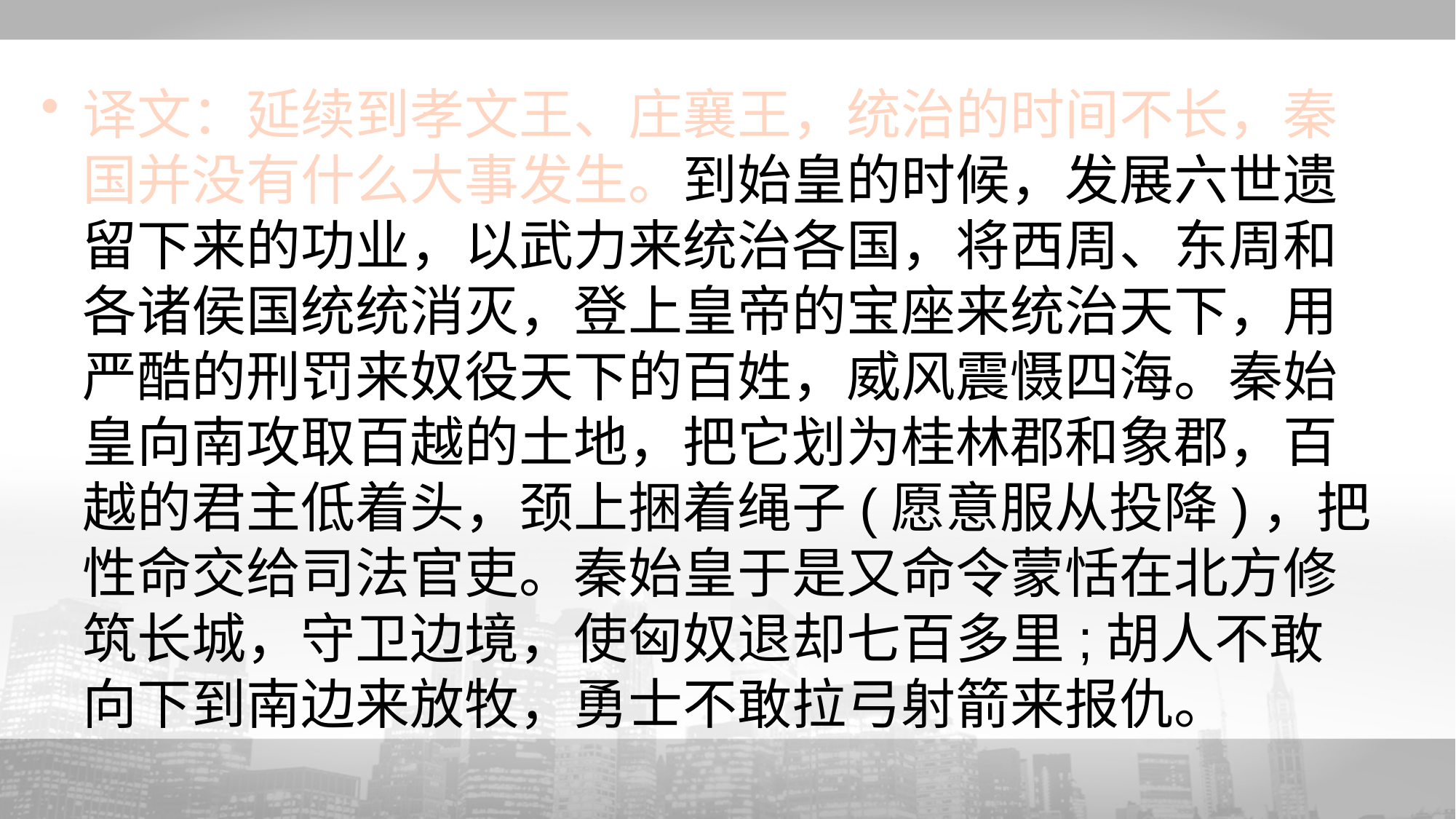

译文：延续到孝文王、庄襄王，统治的时间不长，秦国并没有什么大事发生。到始皇的时候，发展六世遗留下来的功业，以武力来统治各国，将西周、东周和各诸侯国统统消灭，登上皇帝的宝座来统治天下，用严酷的刑罚来奴役天下的百姓，威风震慑四海。秦始皇向南攻取百越的土地，把它划为桂林郡和象郡，百越的君主低着头，颈上捆着绳子(愿意服从投降)，把性命交给司法官吏。秦始皇于是又命令蒙恬在北方修筑长城，守卫边境，使匈奴退却七百多里;胡人不敢向下到南边来放牧，勇士不敢拉弓射箭来报仇。